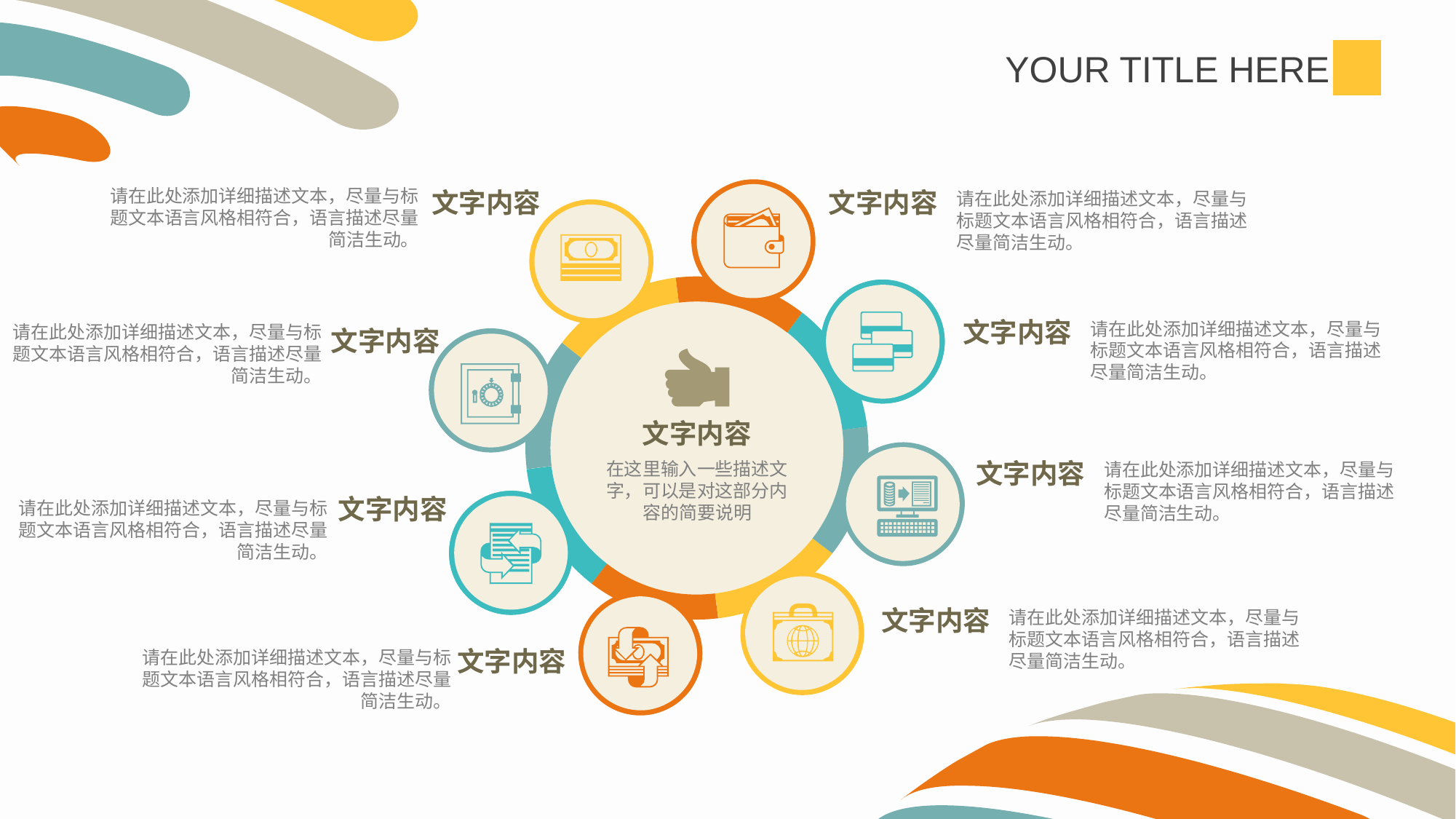

请在此处添加详细描述文本，尽量与标题文本语言风格相符合，语言描述尽量简洁生动。
文字内容
文字内容
请在此处添加详细描述文本，尽量与标题文本语言风格相符合，语言描述尽量简洁生动。
文字内容
请在此处添加详细描述文本，尽量与标题文本语言风格相符合，语言描述尽量简洁生动。
请在此处添加详细描述文本，尽量与标题文本语言风格相符合，语言描述尽量简洁生动。
文字内容
文字内容
请在此处添加详细描述文本，尽量与标题文本语言风格相符合，语言描述尽量简洁生动。
文字内容
请在此处添加详细描述文本，尽量与标题文本语言风格相符合，语言描述尽量简洁生动。
文字内容
请在此处添加详细描述文本，尽量与标题文本语言风格相符合，语言描述尽量简洁生动。
文字内容
请在此处添加详细描述文本，尽量与标题文本语言风格相符合，语言描述尽量简洁生动。

文字内容
在这里输入一些描述文字，可以是对这部分内容的简要说明